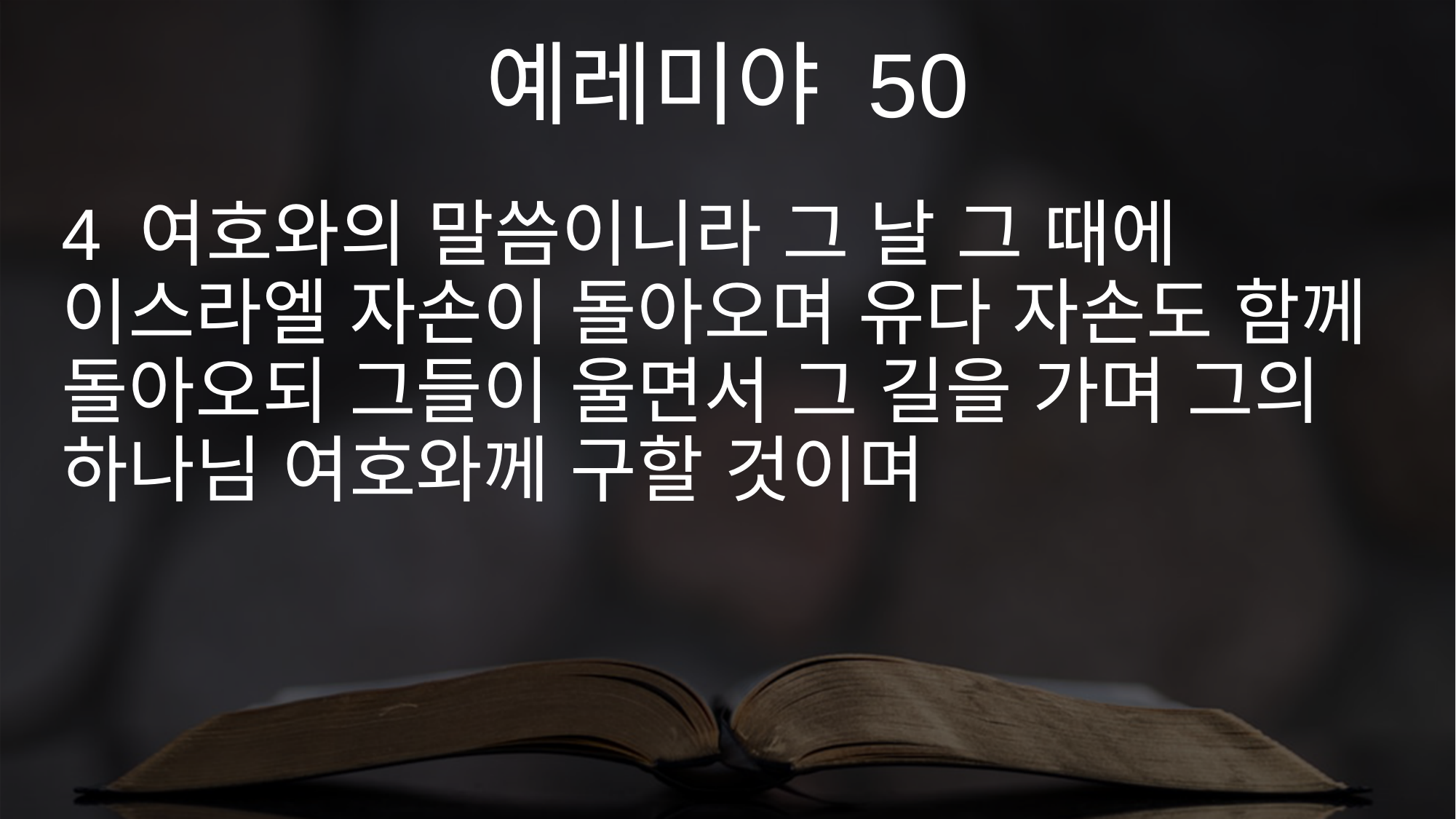

예레미야 50
4 여호와의 말씀이니라 그 날 그 때에 이스라엘 자손이 돌아오며 유다 자손도 함께 돌아오되 그들이 울면서 그 길을 가며 그의 하나님 여호와께 구할 것이며